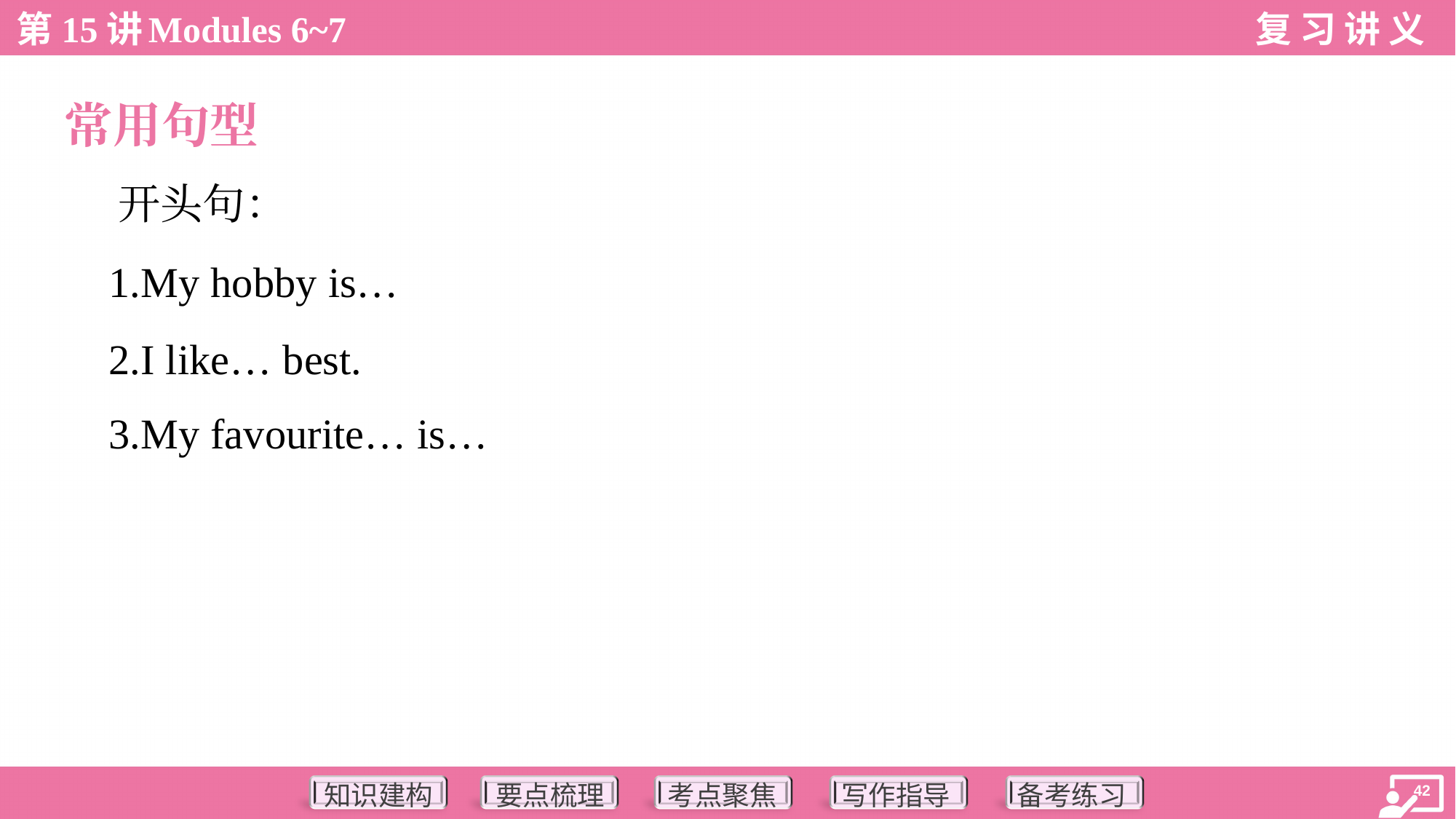

常用句型
    开头句：
    1.My hobby is…
    2.I like… best.
    3.My favourite… is…